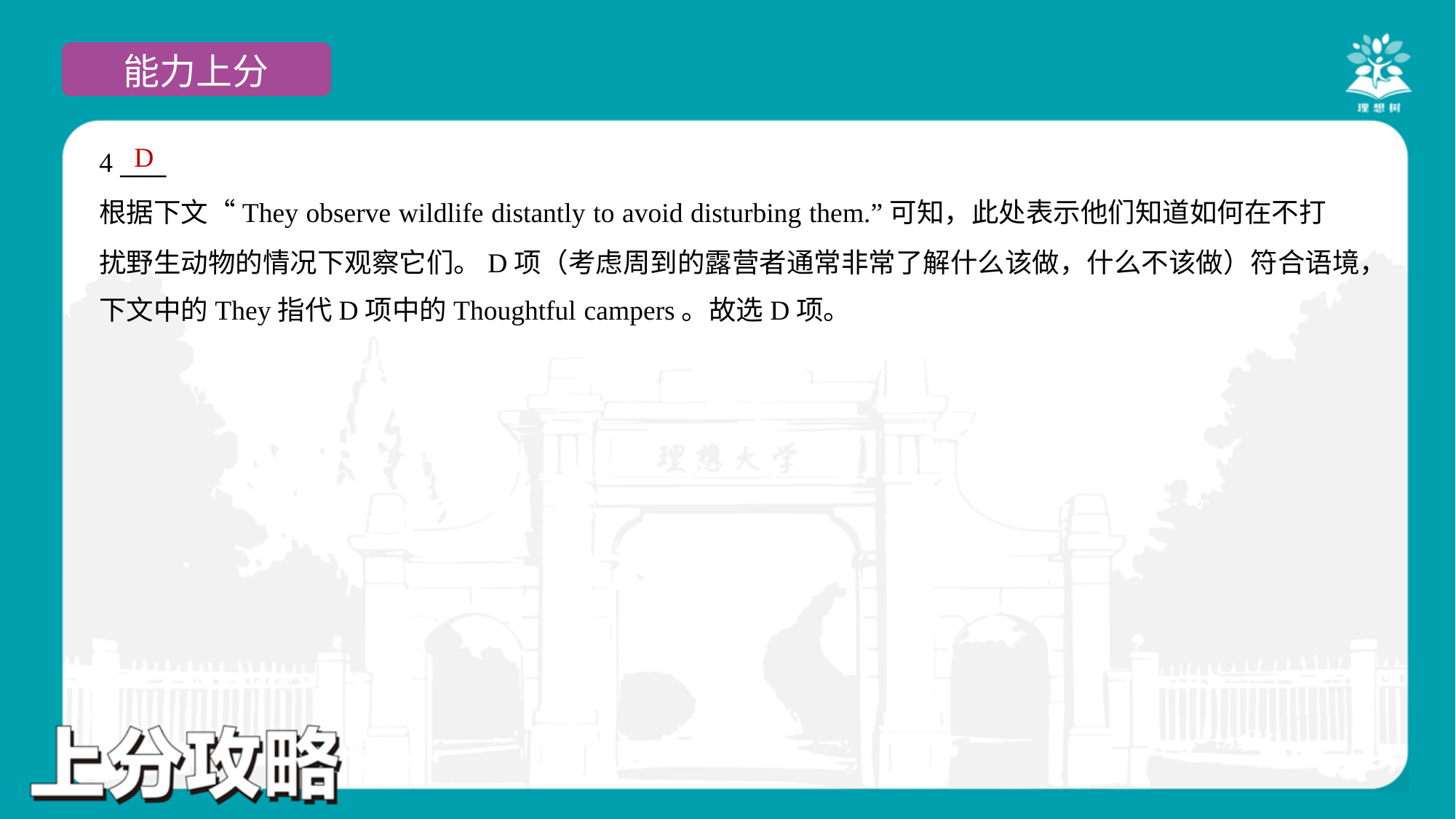

D
4 ___
根据下文“They observe wildlife distantly to avoid disturbing them.”可知，此处表示他们知道如何在不打
扰野生动物的情况下观察它们。D项（考虑周到的露营者通常非常了解什么该做，什么不该做）符合语境，
下文中的They指代D项中的Thoughtful campers。故选D项。